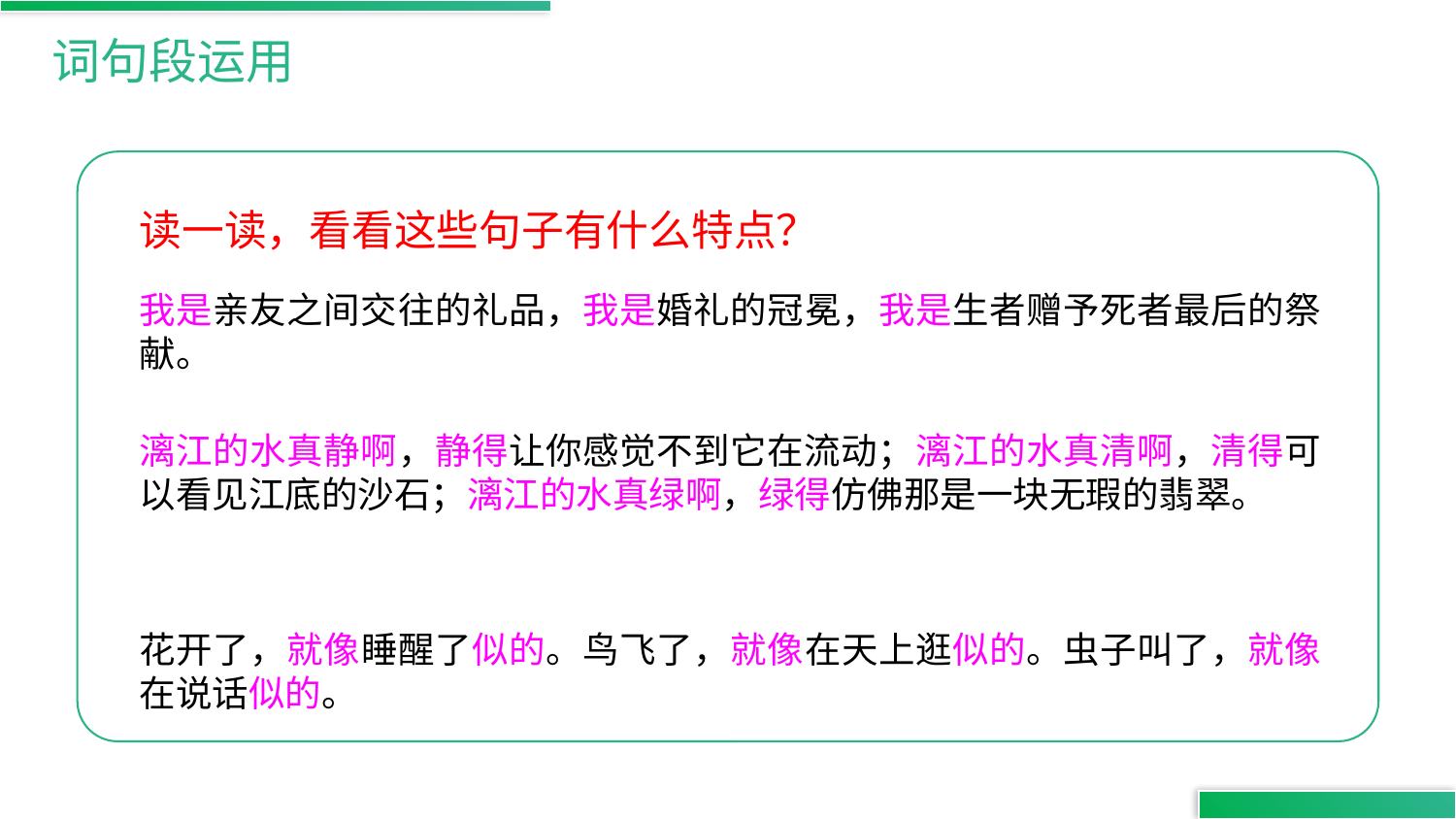

词句段运用
读一读，看看这些句子有什么特点？
我是亲友之间交往的礼品，我是婚礼的冠冕，我是生者赠予死者最后的祭献。
漓江的水真静啊，静得让你感觉不到它在流动；漓江的水真清啊，清得可以看见江底的沙石；漓江的水真绿啊，绿得仿佛那是一块无瑕的翡翠。
花开了，就像睡醒了似的。鸟飞了，就像在天上逛似的。虫子叫了，就像在说话似的。